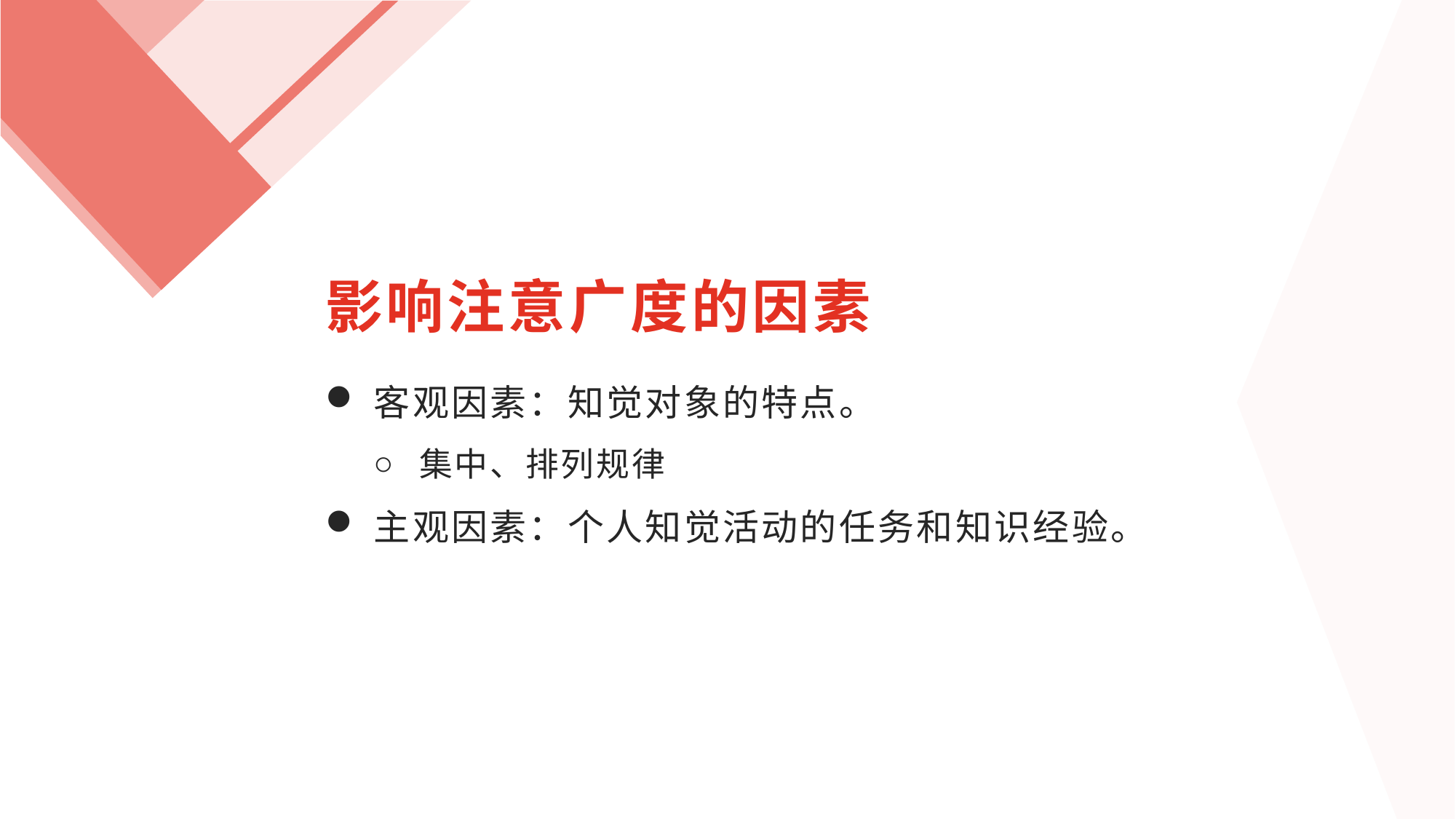

影响注意广度的因素
客观因素：知觉对象的特点。
集中、排列规律
主观因素：个人知觉活动的任务和知识经验。